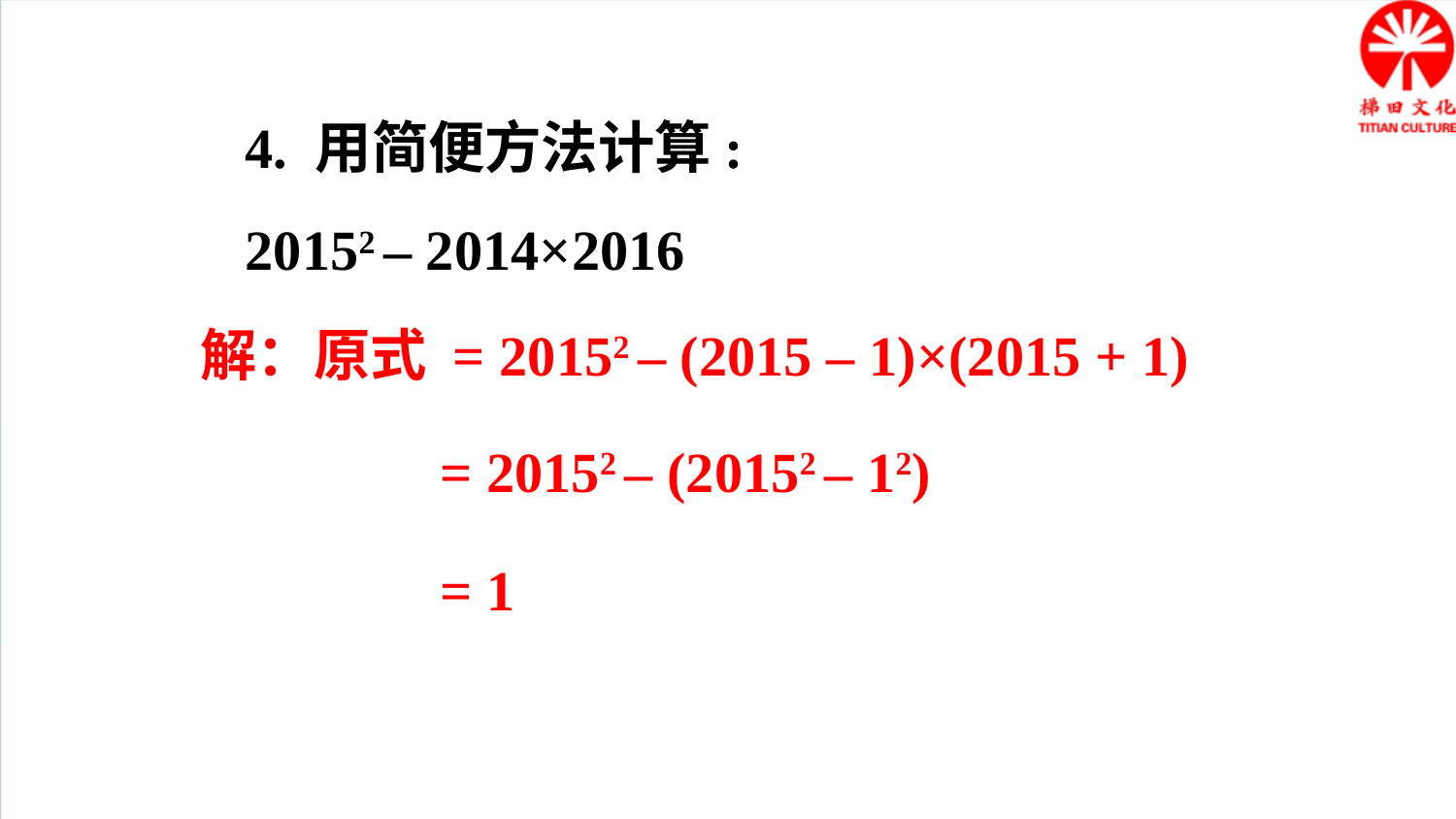

4. 用简便方法计算:
20152 – 2014×2016
解：原式 = 20152 – (2015 – 1)×(2015 + 1)
        = 20152 – (20152 – 12)
        = 1